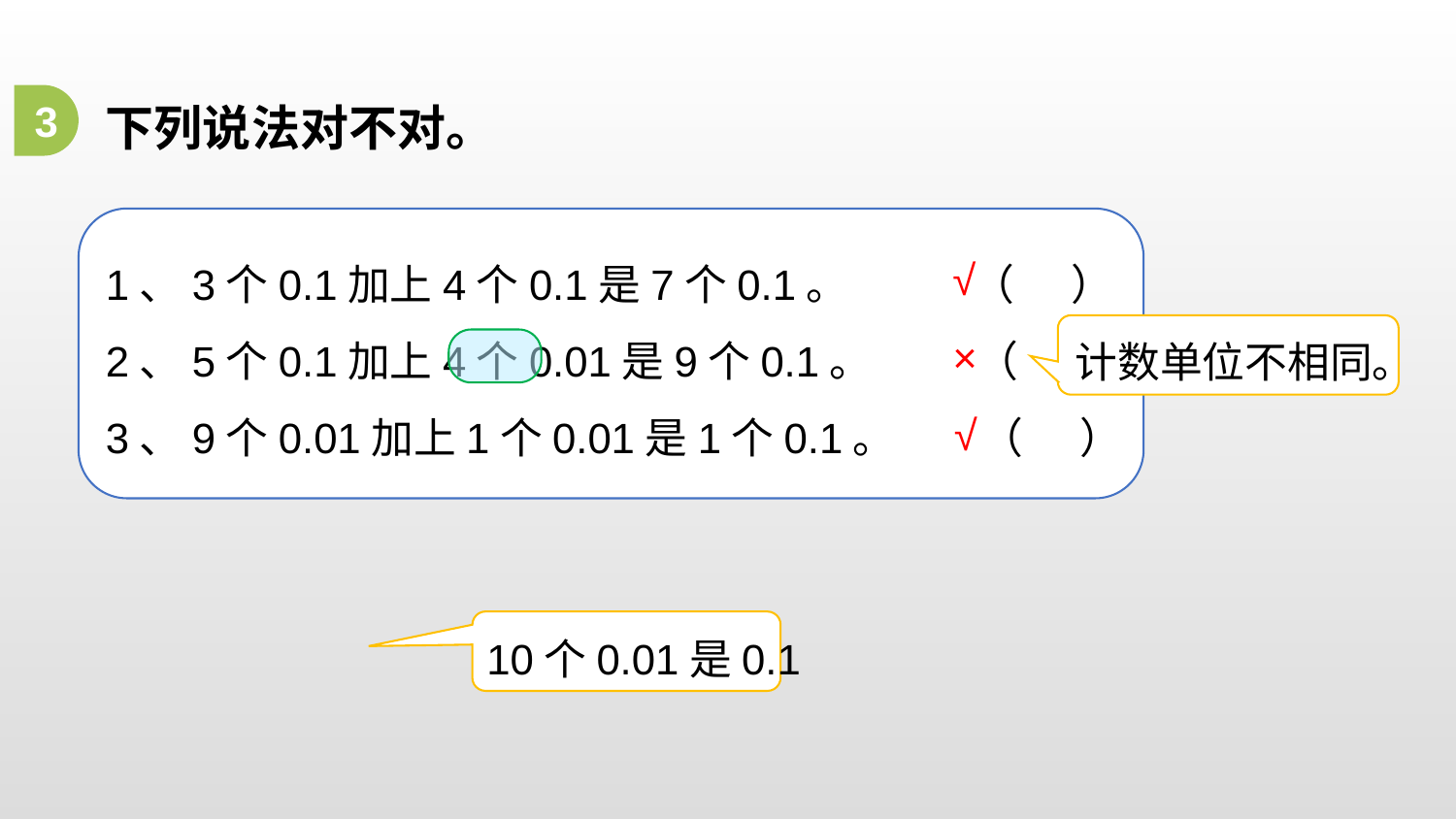

下列说法对不对。

1、3个0.1加上4个0.1是7个0.1。             （      ）
2、5个0.1加上4个0.01是9个0.1。           （      ）
3、9个0.01加上1个0.01是1个0.1。         （      ）
3

√
计数单位不相同。

×

√
10个0.01是0.1